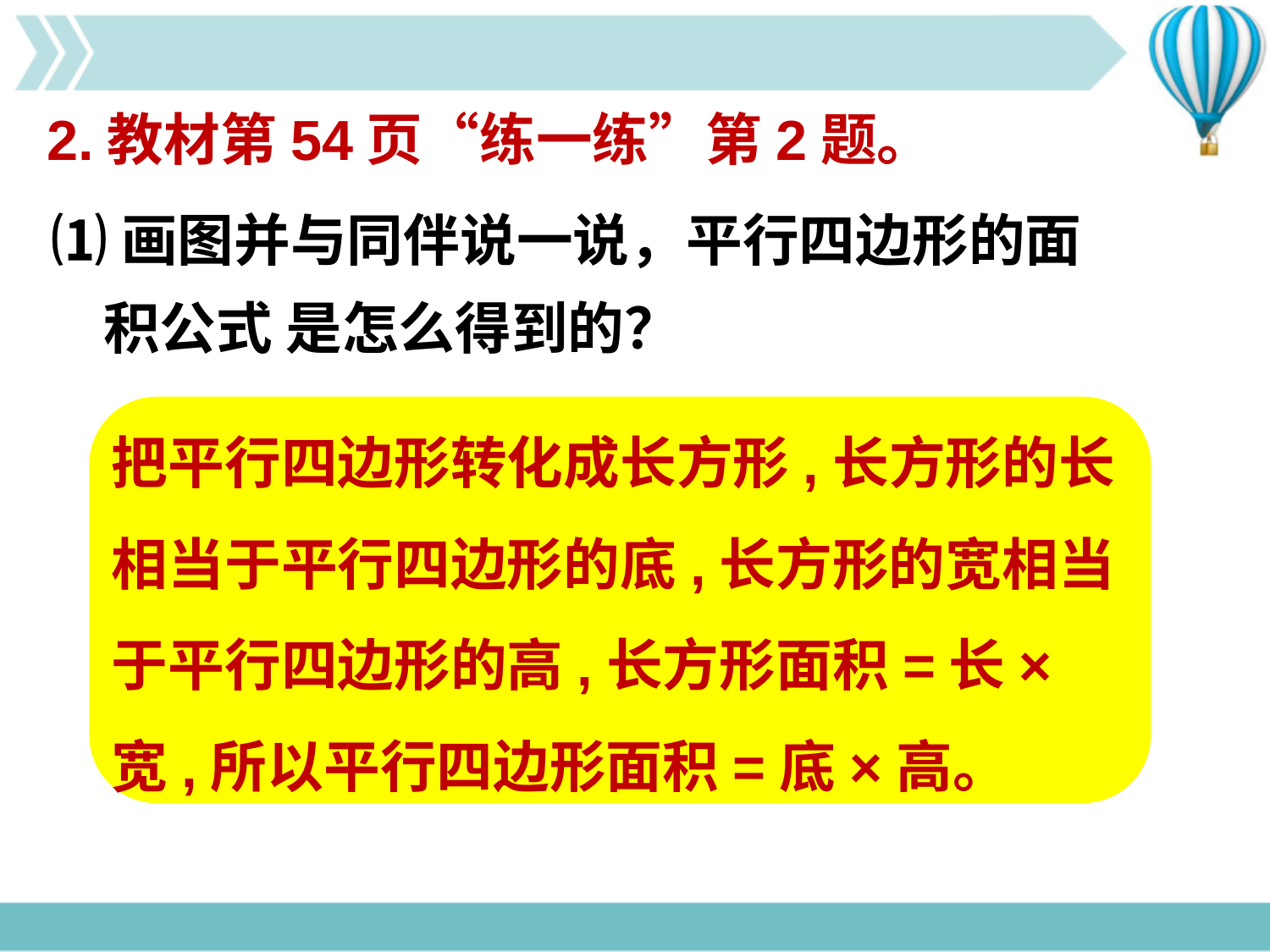

2.教材第54页“练一练”第2题。
   ⑴画图并与同伴说一说，平行四边形的面
      积公式 是怎么得到的？
把平行四边形转化成长方形,长方形的长相当于平行四边形的底,长方形的宽相当于平行四边形的高,长方形面积=长×宽,所以平行四边形面积=底×高。